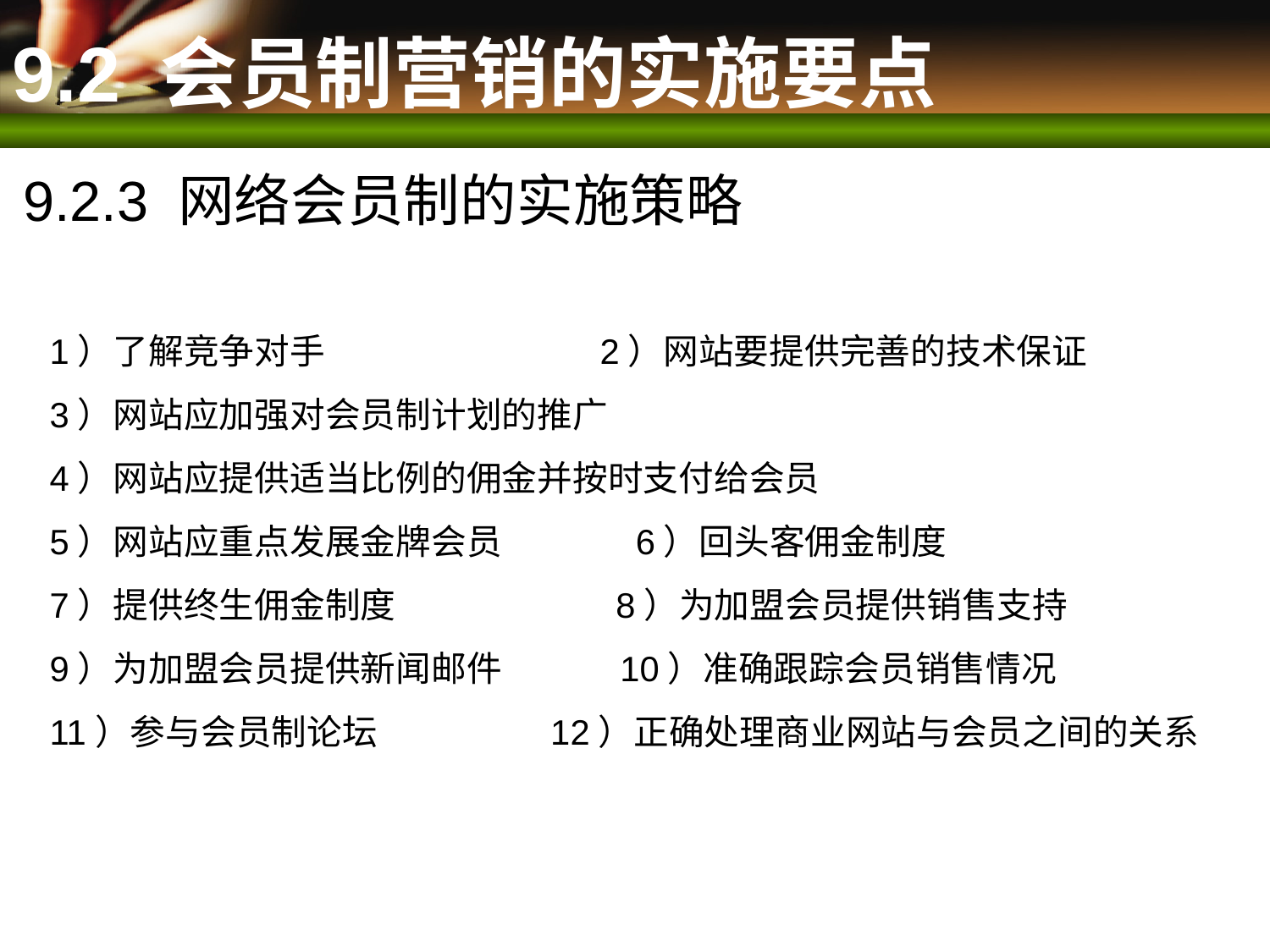

9.2 会员制营销的实施要点
9.2.3 网络会员制的实施策略
1）了解竞争对手                                  2）网站要提供完善的技术保证
3）网站应加强对会员制计划的推广
4）网站应提供适当比例的佣金并按时支付给会员
5）网站应重点发展金牌会员                6）回头客佣金制度
7）提供终生佣金制度                           8）为加盟会员提供销售支持
9）为加盟会员提供新闻邮件              10）准确跟踪会员销售情况
11）参与会员制论坛                     12）正确处理商业网站与会员之间的关系